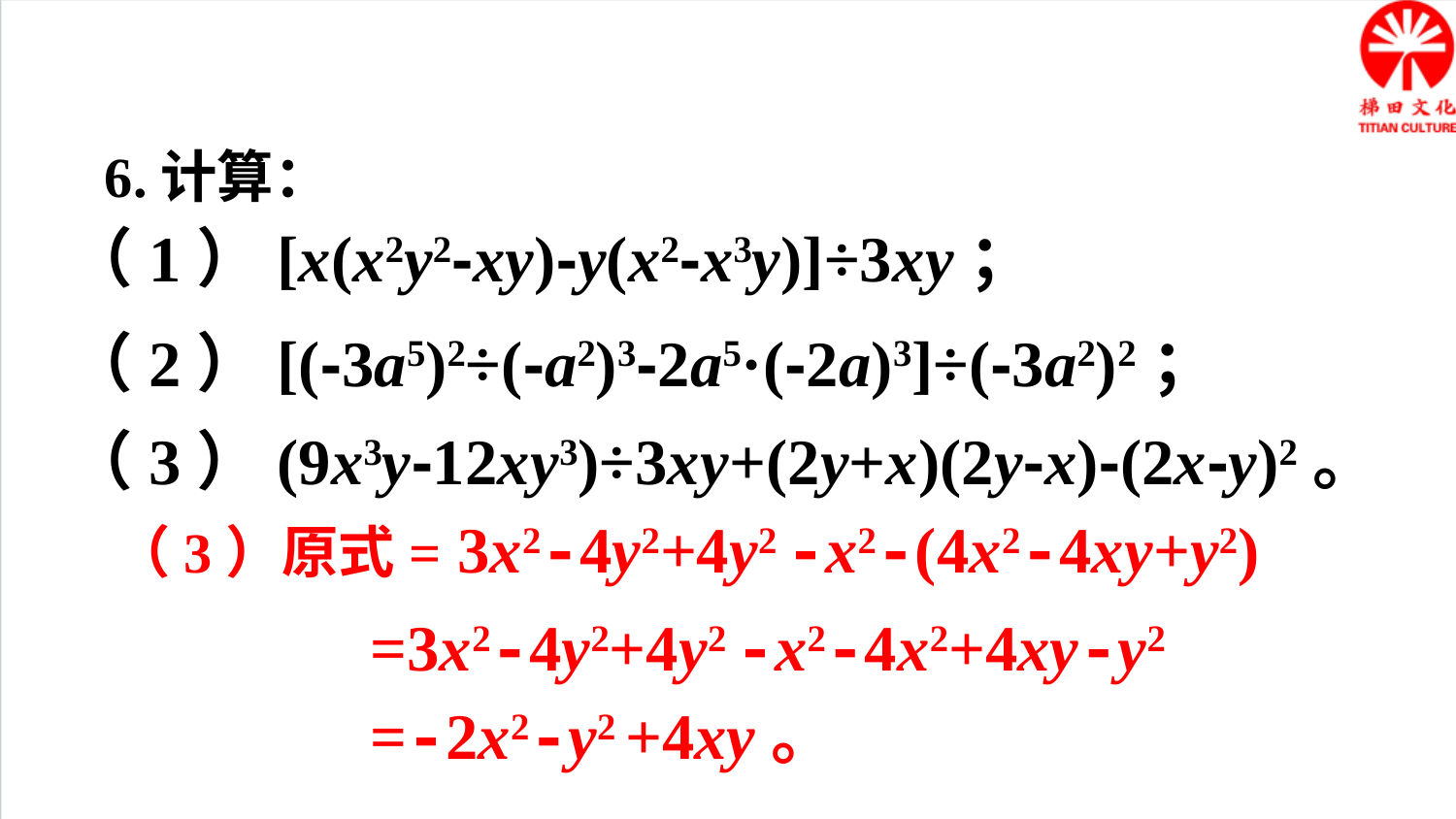

6.计算：
（1）[x(x2y2-xy)-y(x2-x3y)]÷3xy；
（2）[(-3a5)2÷(-a2)3-2a5·(-2a)3]÷(-3a2)2；
（3）(9x3y-12xy3)÷3xy+(2y+x)(2y-x)-(2x-y)2。
（3）原式= 3x2-4y2+4y2 -x2-(4x2-4xy+y2)
=3x2-4y2+4y2 -x2-4x2+4xy-y2
=-2x2-y2 +4xy。